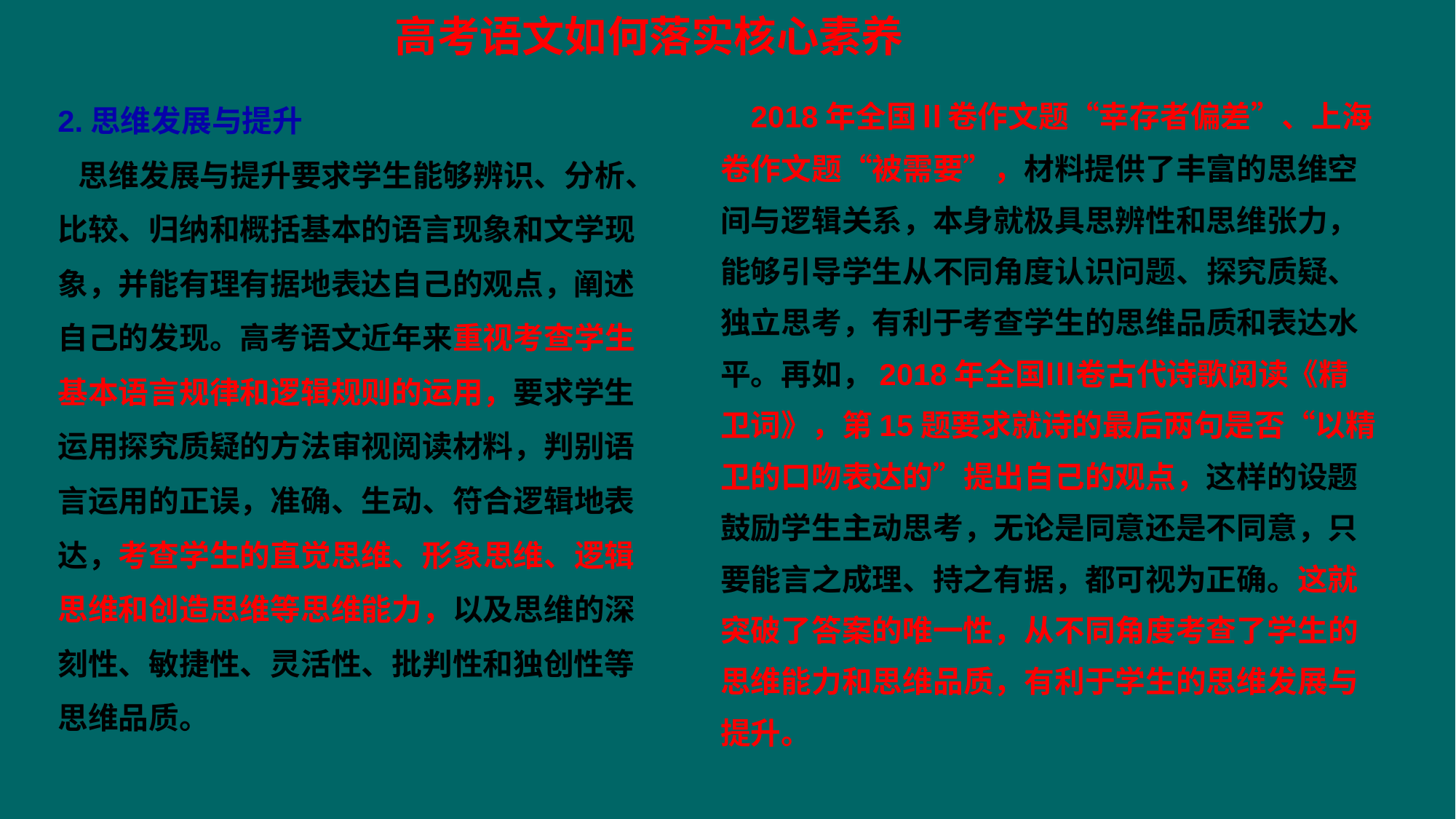

高考语文如何落实核心素养
2.思维发展与提升
   思维发展与提升要求学生能够辨识、分析、比较、归纳和概括基本的语言现象和文学现象，并能有理有据地表达自己的观点，阐述自己的发现。高考语文近年来重视考查学生基本语言规律和逻辑规则的运用，要求学生运用探究质疑的方法审视阅读材料，判别语言运用的正误，准确、生动、符合逻辑地表达，考查学生的直觉思维、形象思维、逻辑思维和创造思维等思维能力，以及思维的深刻性、敏捷性、灵活性、批判性和独创性等思维品质。
   2018年全国Ⅱ卷作文题“幸存者偏差”、上海卷作文题“被需要”，材料提供了丰富的思维空间与逻辑关系，本身就极具思辨性和思维张力，能够引导学生从不同角度认识问题、探究质疑、独立思考，有利于考查学生的思维品质和表达水平。再如，2018年全国Ⅲ卷古代诗歌阅读《精卫词》，第15题要求就诗的最后两句是否“以精卫的口吻表达的”提出自己的观点，这样的设题鼓励学生主动思考，无论是同意还是不同意，只要能言之成理、持之有据，都可视为正确。这就突破了答案的唯一性，从不同角度考查了学生的思维能力和思维品质，有利于学生的思维发展与提升。